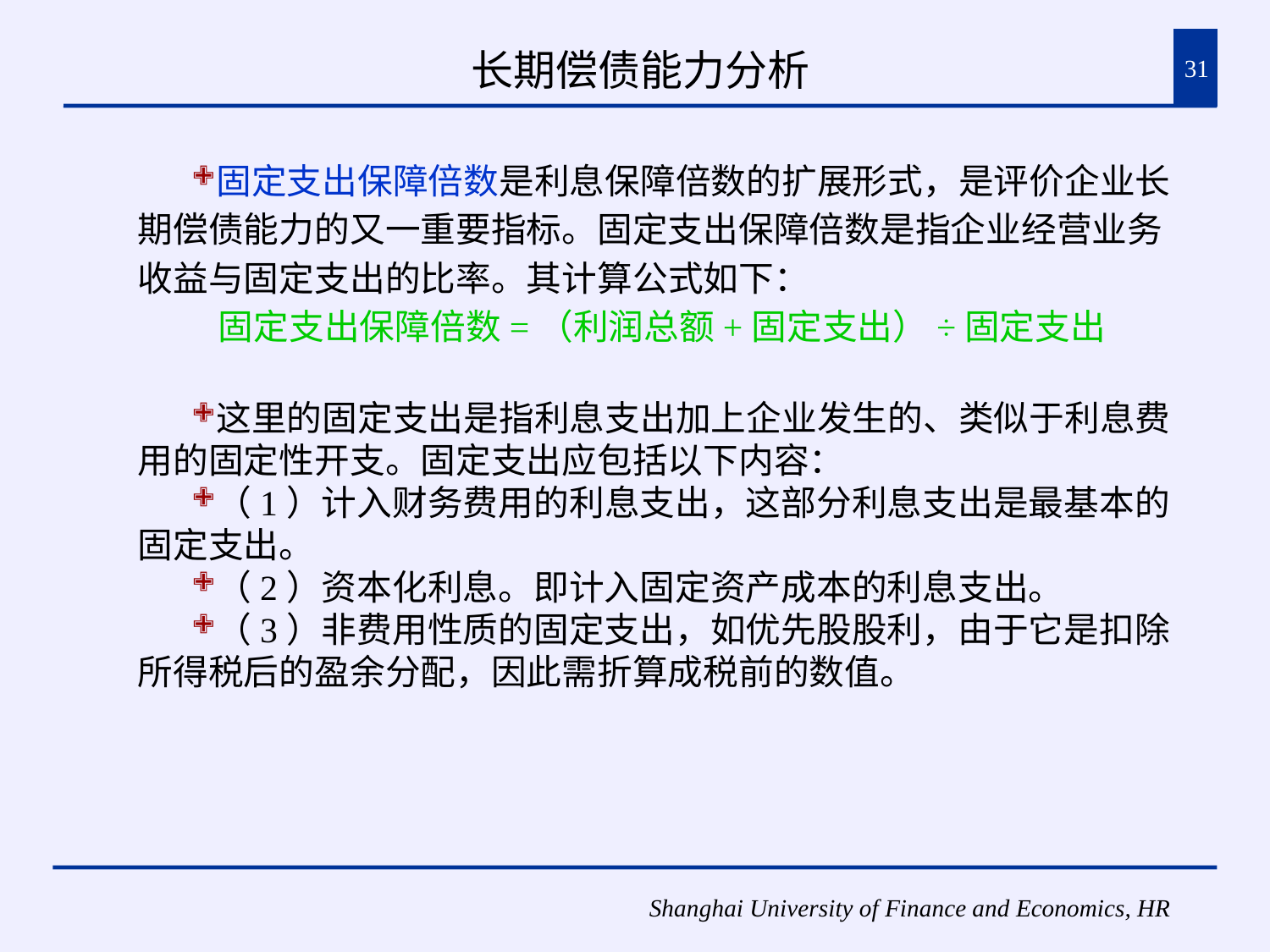

# 长期偿债能力分析
31
固定支出保障倍数是利息保障倍数的扩展形式，是评价企业长期偿债能力的又一重要指标。固定支出保障倍数是指企业经营业务收益与固定支出的比率。其计算公式如下：
          固定支出保障倍数=（利润总额+固定支出）÷固定支出

这里的固定支出是指利息支出加上企业发生的、类似于利息费用的固定性开支。固定支出应包括以下内容：
（1）计入财务费用的利息支出，这部分利息支出是最基本的固定支出。
（2）资本化利息。即计入固定资产成本的利息支出。
（3）非费用性质的固定支出，如优先股股利，由于它是扣除所得税后的盈余分配，因此需折算成税前的数值。